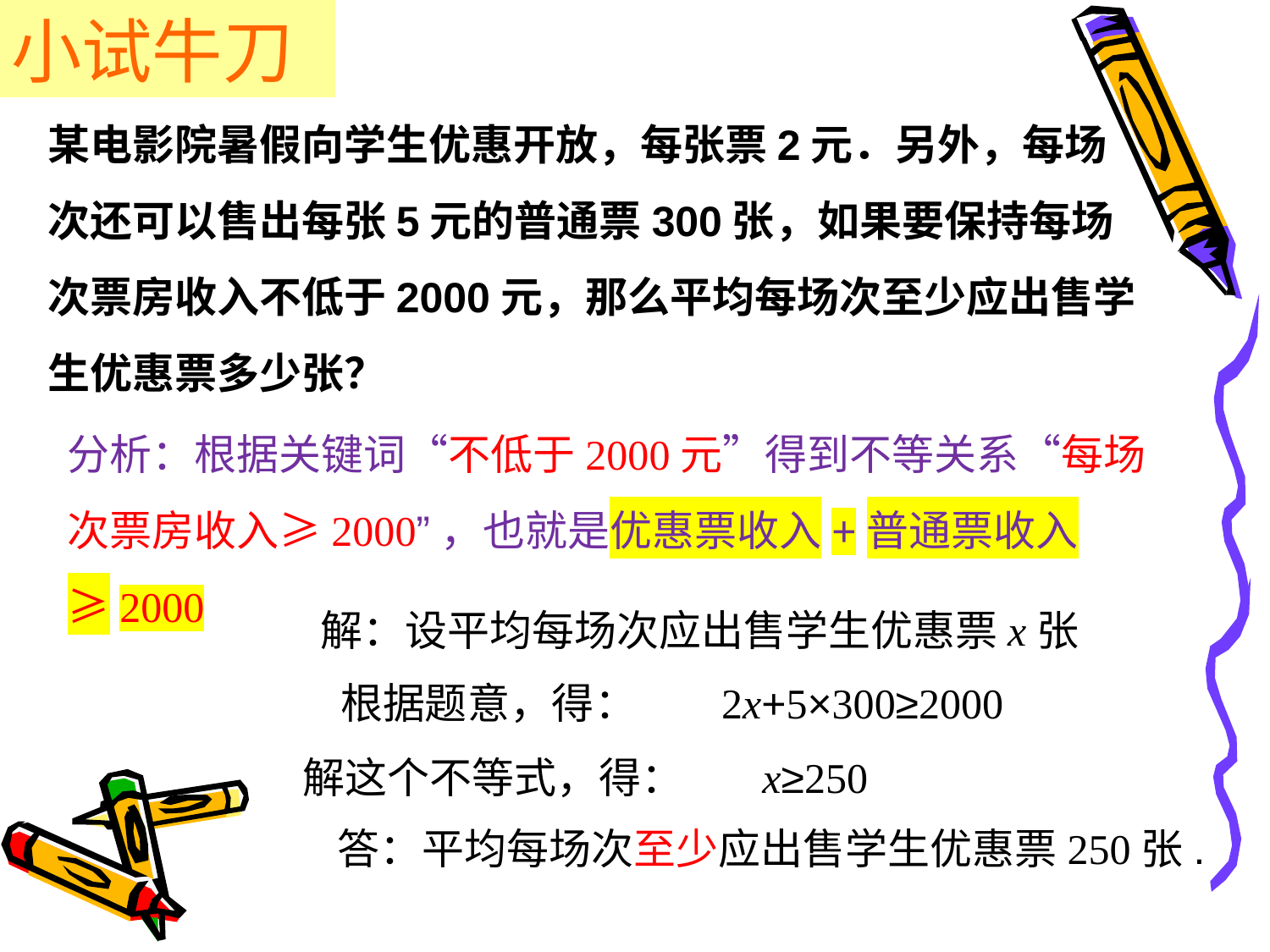

小试牛刀
某电影院暑假向学生优惠开放，每张票2元．另外，每场次还可以售出每张5元的普通票300张，如果要保持每场次票房收入不低于2000元，那么平均每场次至少应出售学生优惠票多少张？
分析：根据关键词“不低于2000元”得到不等关系“每场次票房收入≥2000”，也就是优惠票收入+普通票收入≥2000
解：设平均每场次应出售学生优惠票x张
根据题意，得：	2x+5×300≥2000
	    解这个不等式，得：	x≥250

答：平均每场次至少应出售学生优惠票250张.